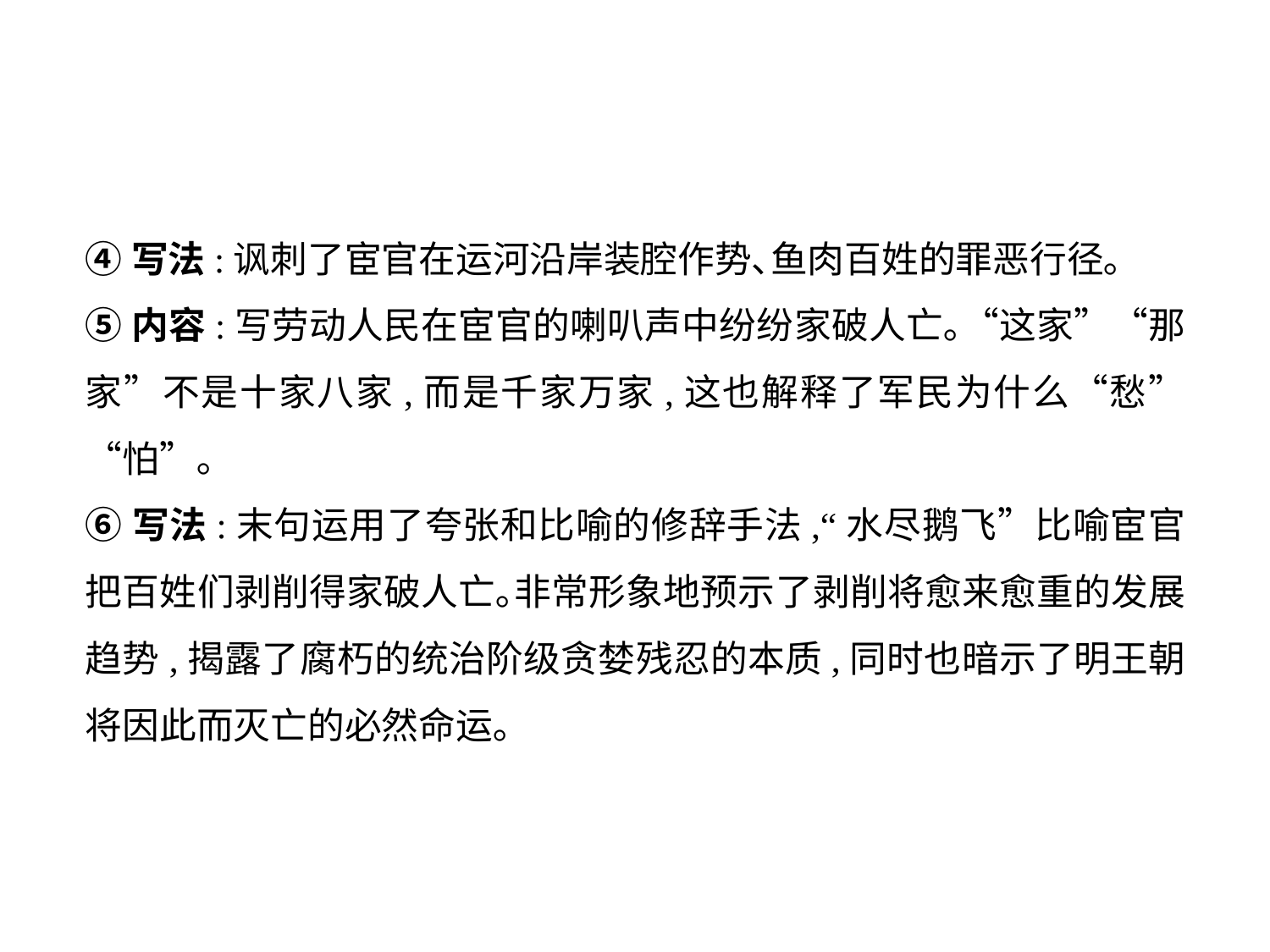

④写法:讽刺了宦官在运河沿岸装腔作势､鱼肉百姓的罪恶行径｡
⑤内容:写劳动人民在宦官的喇叭声中纷纷家破人亡｡“这家”“那家”不是十家八家,而是千家万家,这也解释了军民为什么“愁”“怕”｡
⑥写法:末句运用了夸张和比喻的修辞手法,“水尽鹅飞”比喻宦官把百姓们剥削得家破人亡｡非常形象地预示了剥削将愈来愈重的发展趋势,揭露了腐朽的统治阶级贪婪残忍的本质,同时也暗示了明王朝将因此而灭亡的必然命运｡